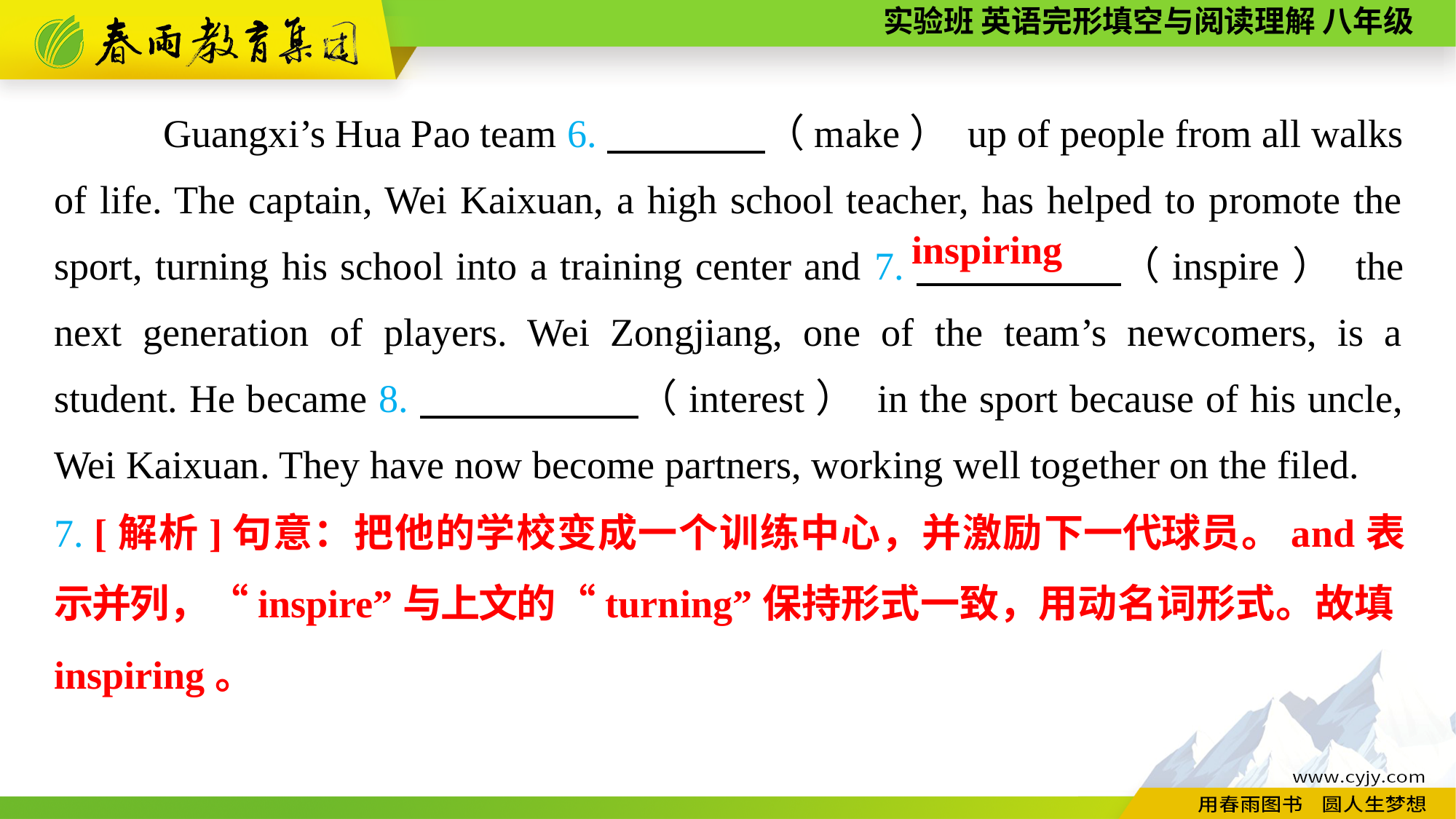

Guangxi’s Hua Pao team 6.　　　　（make） up of people from all walks of life. The captain, Wei Kaixuan, a high school teacher, has helped to promote the sport, turning his school into a training center and 7.　　　   　（inspire） the next generation of players. Wei Zongjiang, one of the team’s newcomers, is a student. He became 8.　　 　    　（interest） in the sport because of his uncle, Wei Kaixuan. They have now become partners, working well together on the filed.
inspiring
7. [解析]句意：把他的学校变成一个训练中心，并激励下一代球员。and表示并列，“inspire”与上文的“turning”保持形式一致，用动名词形式。故填inspiring。